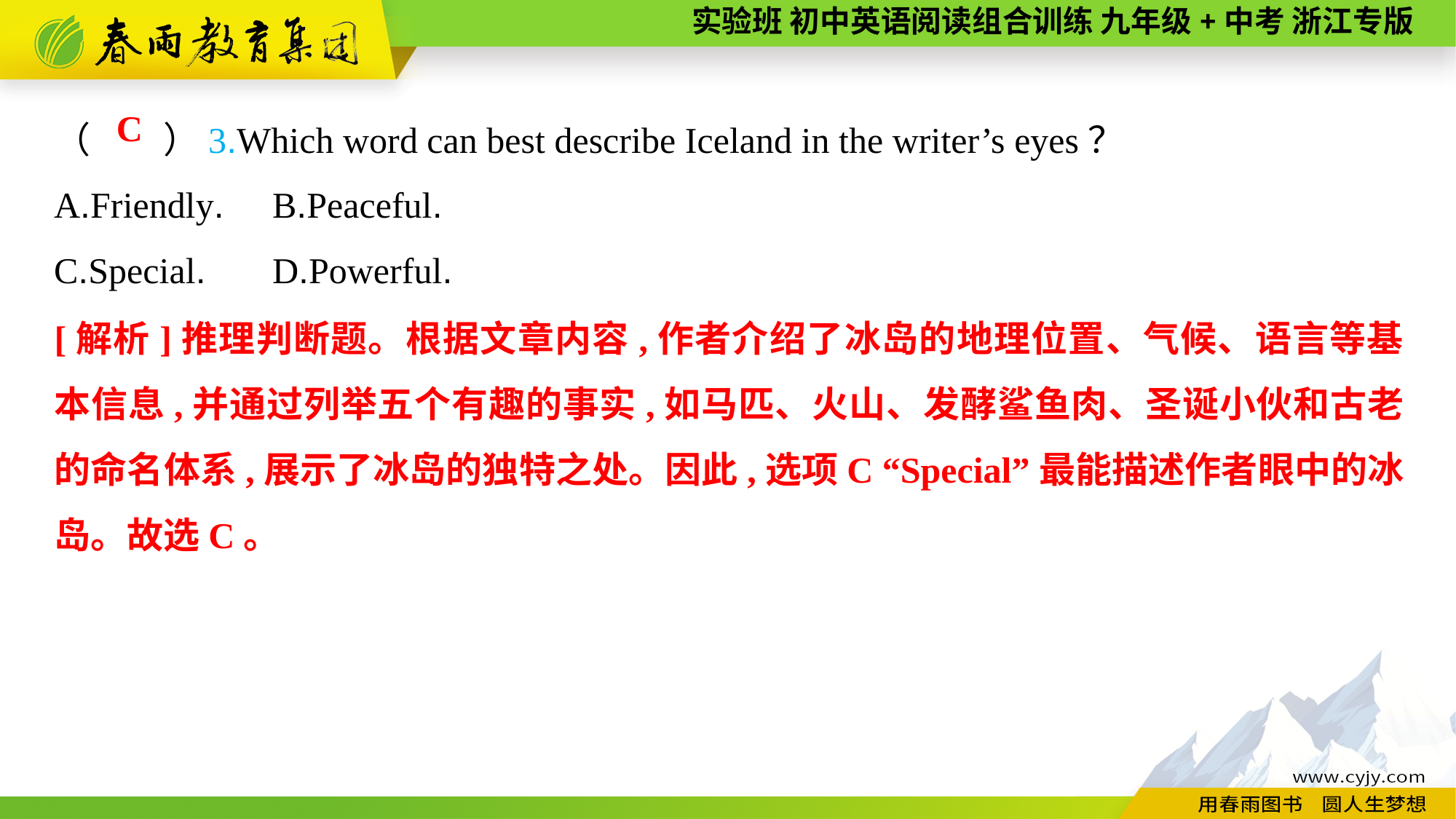

（　　）3.Which word can best describe Iceland in the writer’s eyes？
A.Friendly.	B.Peaceful.
C.Special.	D.Powerful.
C
[解析]推理判断题。根据文章内容,作者介绍了冰岛的地理位置、气候、语言等基本信息,并通过列举五个有趣的事实,如马匹、火山、发酵鲨鱼肉、圣诞小伙和古老的命名体系,展示了冰岛的独特之处。因此,选项C “Special”最能描述作者眼中的冰岛。故选C。